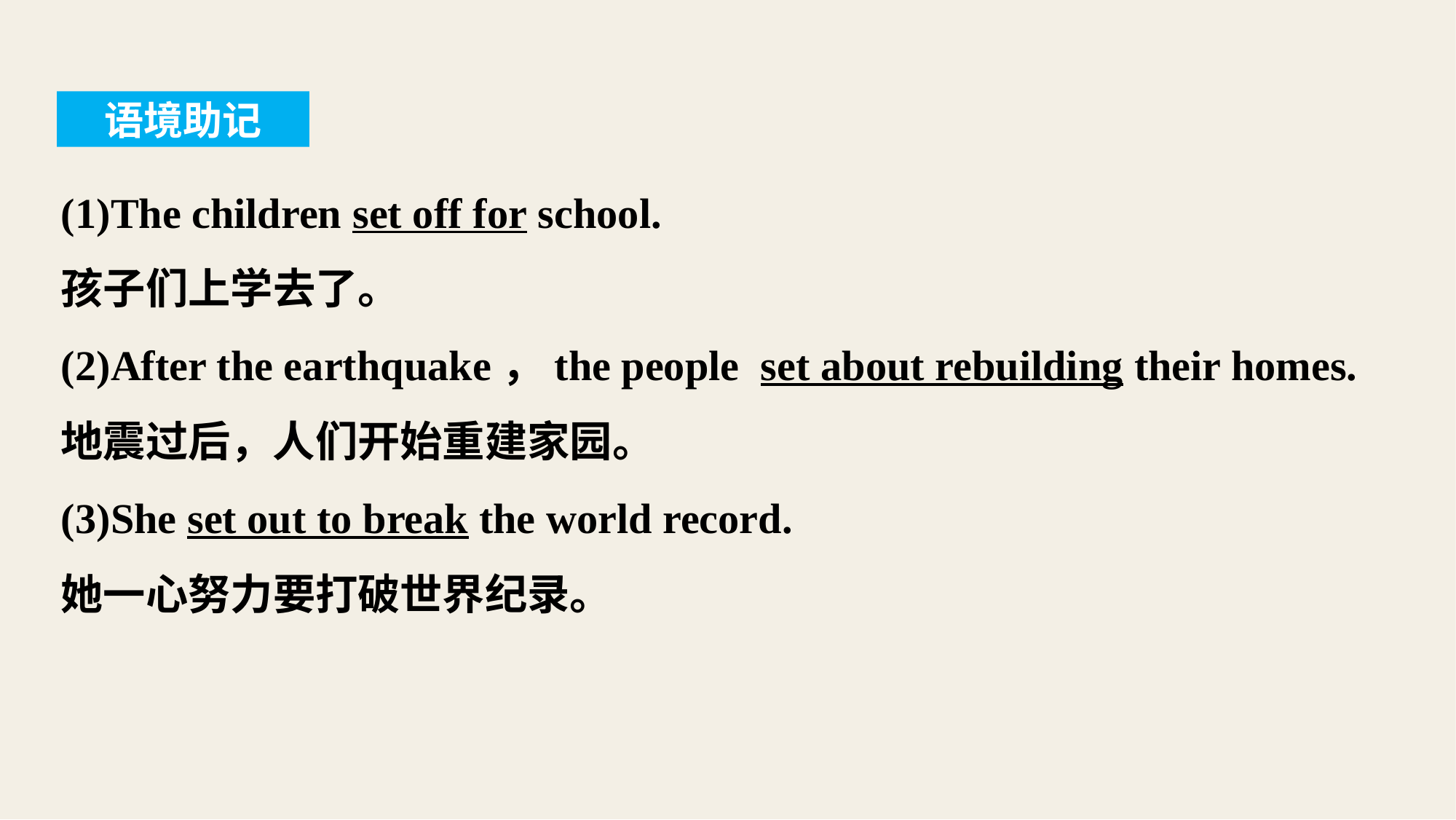

语境助记
(1)The children set off for school.
孩子们上学去了。
(2)After the earthquake，the people  set about rebuilding their homes.
地震过后，人们开始重建家园。
(3)She set out to break the world record.
她一心努力要打破世界纪录。